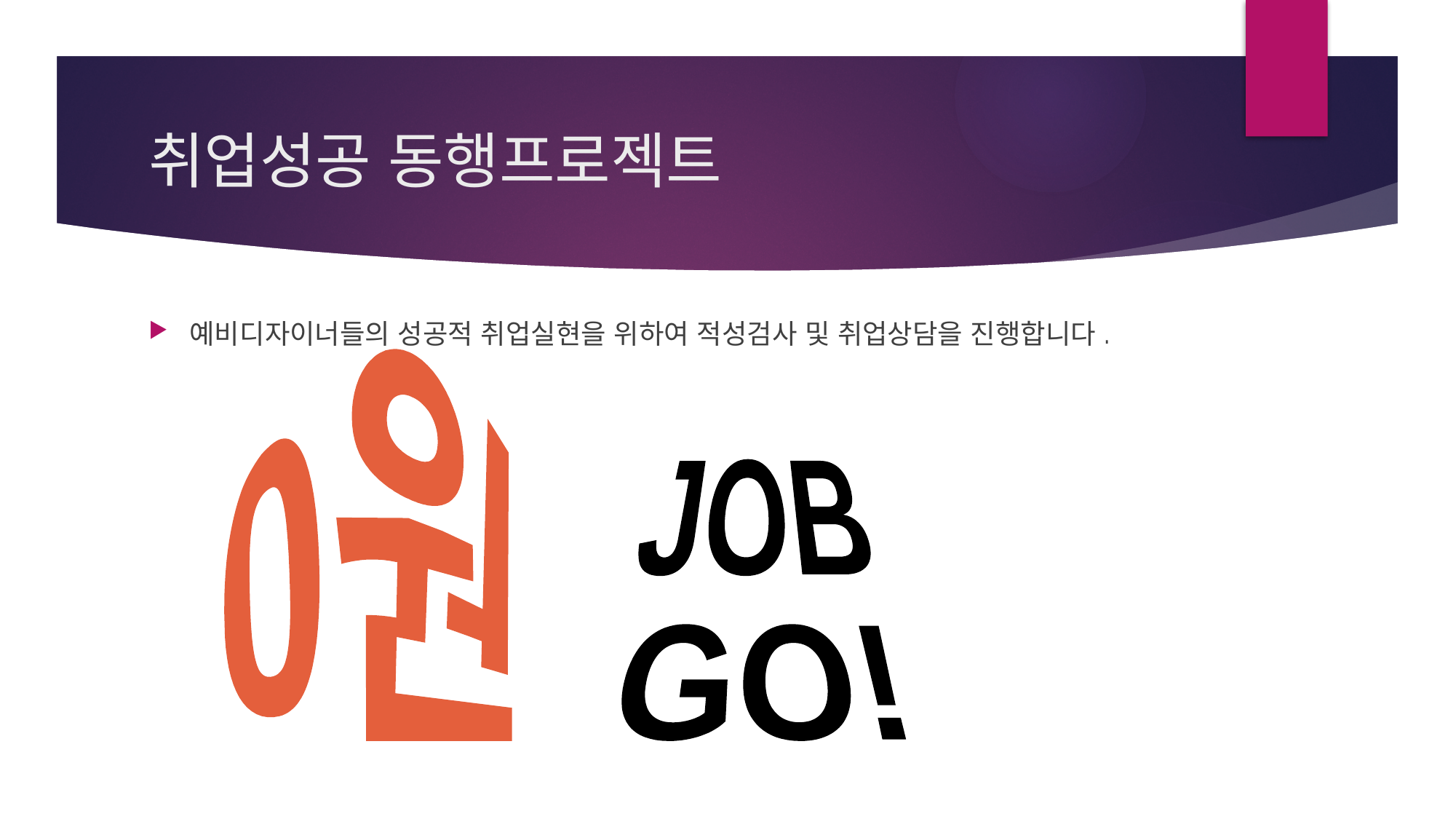

# 취업성공 동행프로젝트
예비디자이너들의 성공적 취업실현을 위하여 적성검사 및 취업상담을 진행합니다.
0원
JOB
GO!